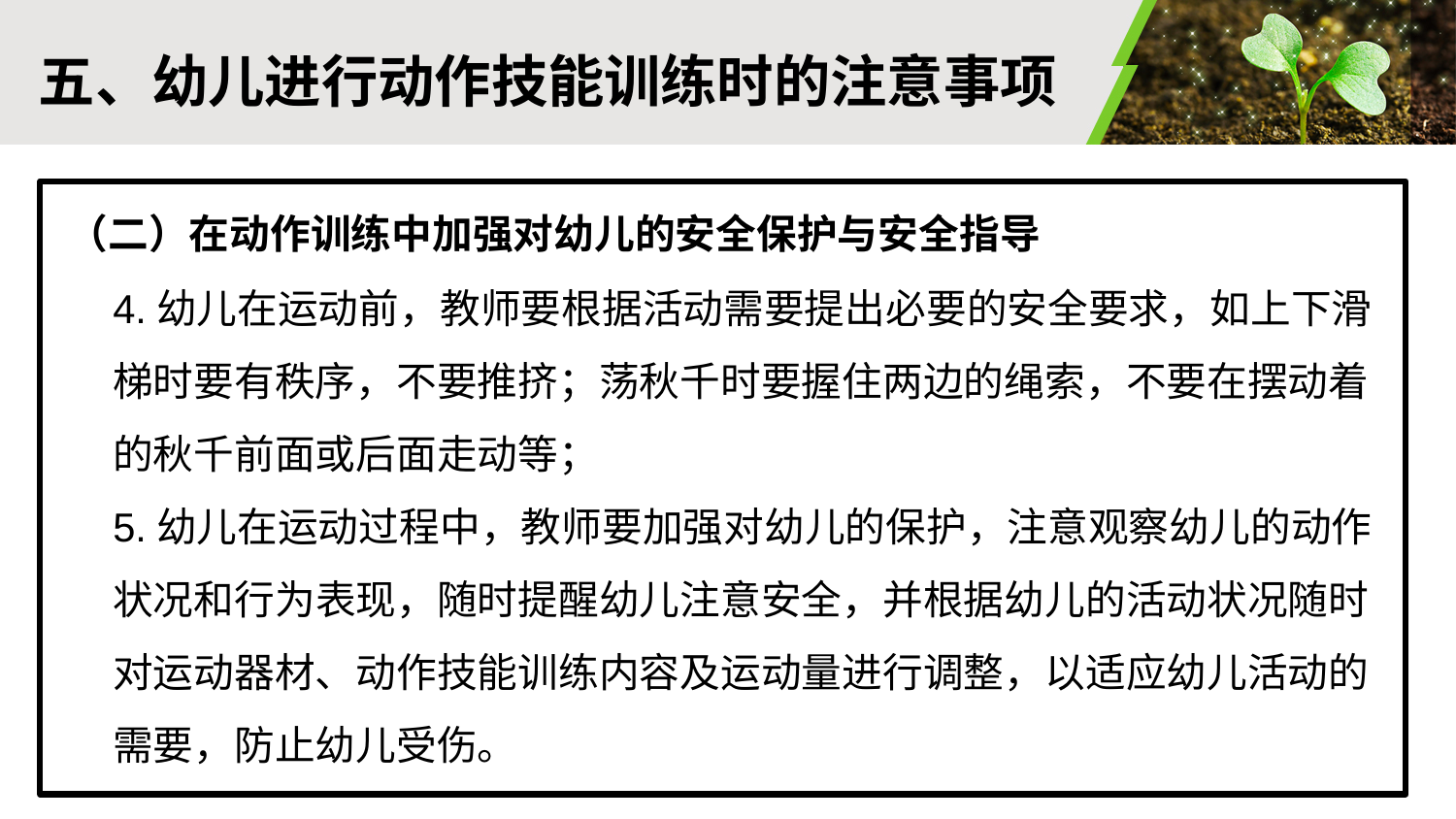

#
 五、幼儿进行动作技能训练时的注意事项

（二）在动作训练中加强对幼儿的安全保护与安全指导
4.幼儿在运动前，教师要根据活动需要提出必要的安全要求，如上下滑梯时要有秩序，不要推挤；荡秋千时要握住两边的绳索，不要在摆动着的秋千前面或后面走动等；
5.幼儿在运动过程中，教师要加强对幼儿的保护，注意观察幼儿的动作状况和行为表现，随时提醒幼儿注意安全，并根据幼儿的活动状况随时对运动器材、动作技能训练内容及运动量进行调整，以适应幼儿活动的需要，防止幼儿受伤。